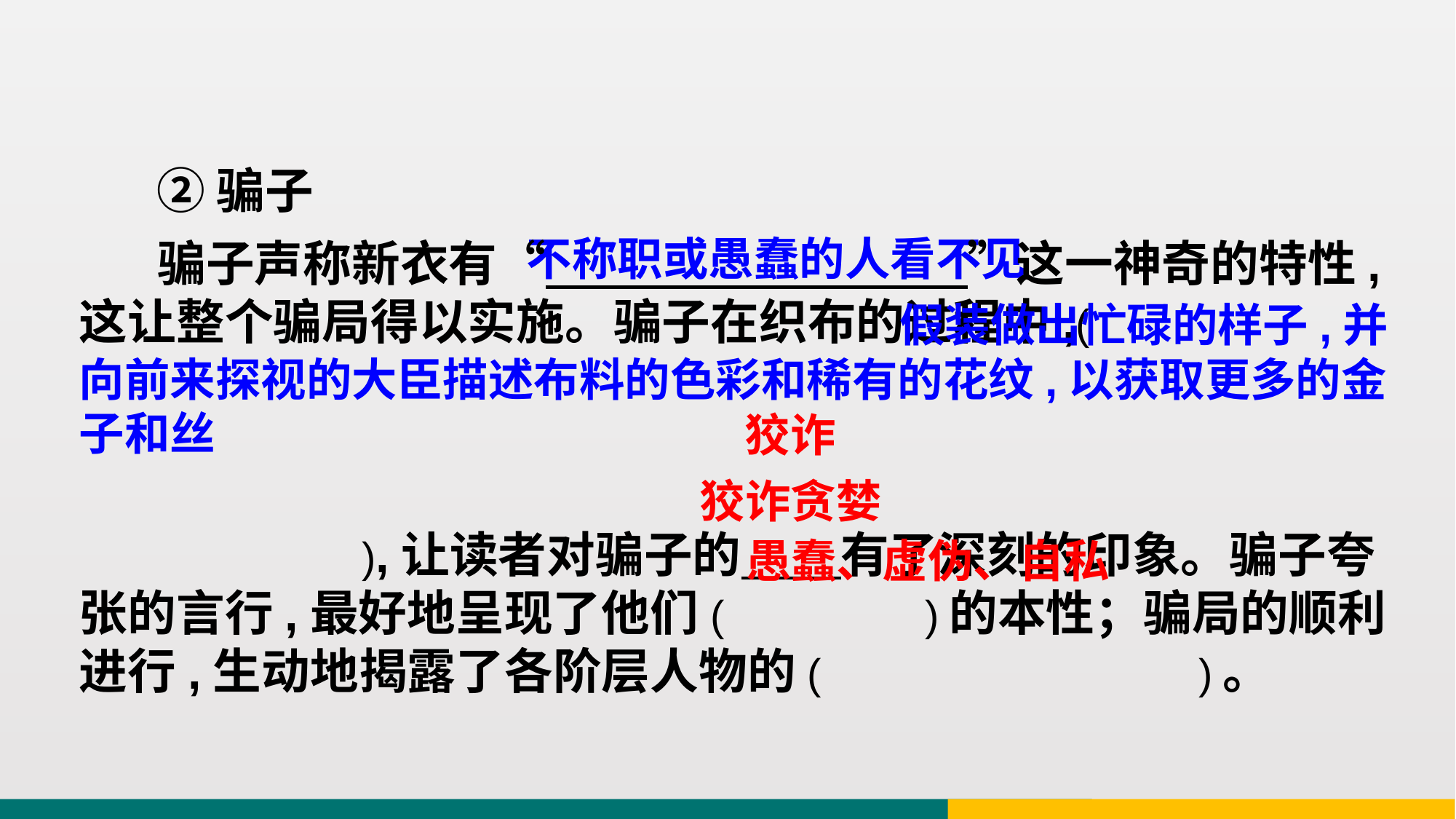

②骗子
不称职或愚蠢的人看不见
      骗子声称新衣有“                                      ”这一神奇的特性,这让整个骗局得以实施。骗子在织布的过程中,(

                     ),让读者对骗子的         有了深刻的印象。骗子夸张的言行,最好地呈现了他们(               )的本性；骗局的顺利进行,生动地揭露了各阶层人物的(                            )。
                                                                                    假装做出忙碌的样子,并向前来探视的大臣描述布料的色彩和稀有的花纹,以获取更多的金子和丝
狡诈
狡诈贪婪
愚蠢、虚伪、自私